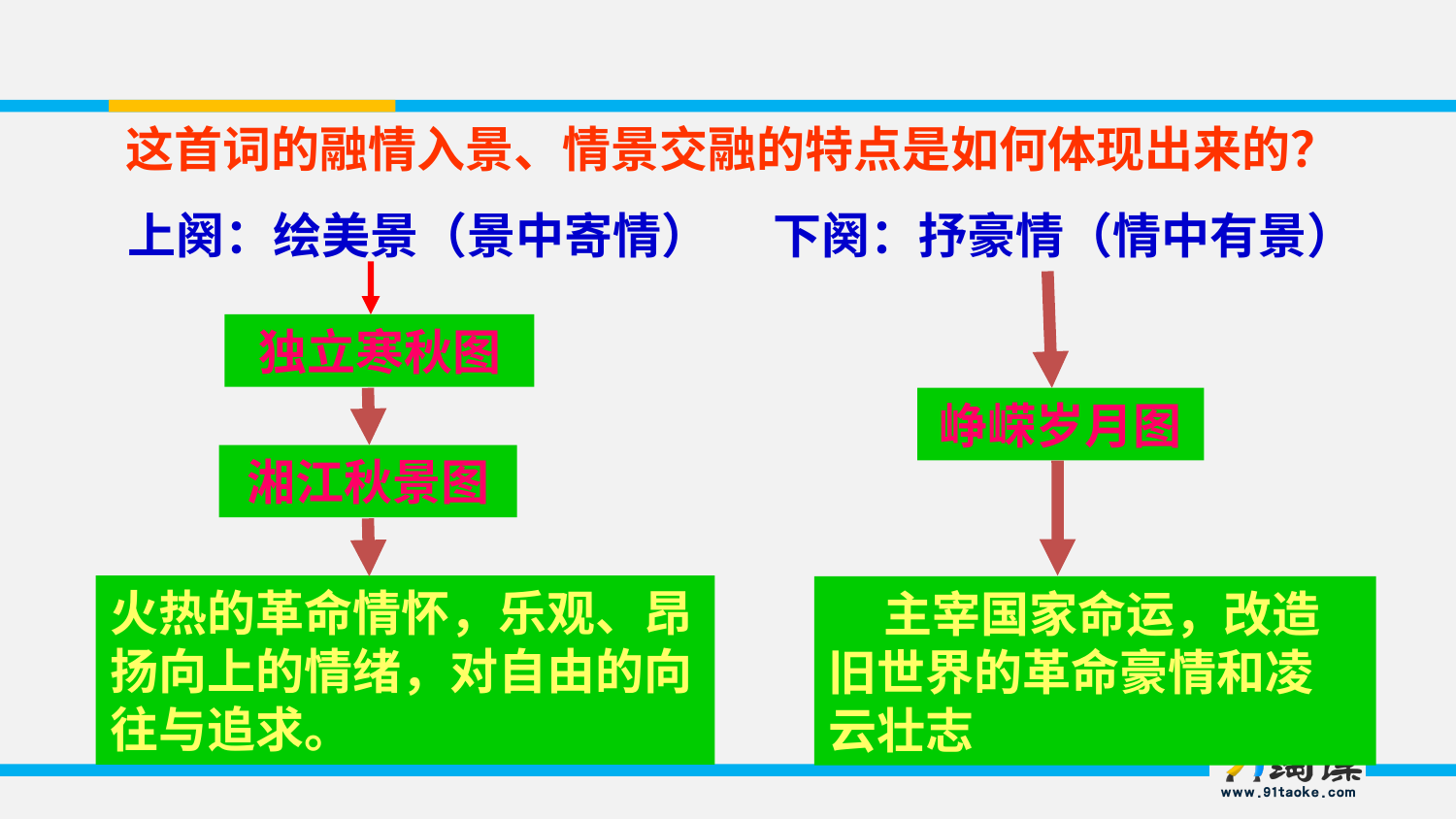

这首词的融情入景、情景交融的特点是如何体现出来的？
上阕：绘美景（景中寄情）
下阕：抒豪情（情中有景）

独立寒秋图

峥嵘岁月图
湘江秋景图

火热的革命情怀，乐观、昂扬向上的情绪，对自由的向往与追求。
    主宰国家命运，改造旧世界的革命豪情和凌云壮志